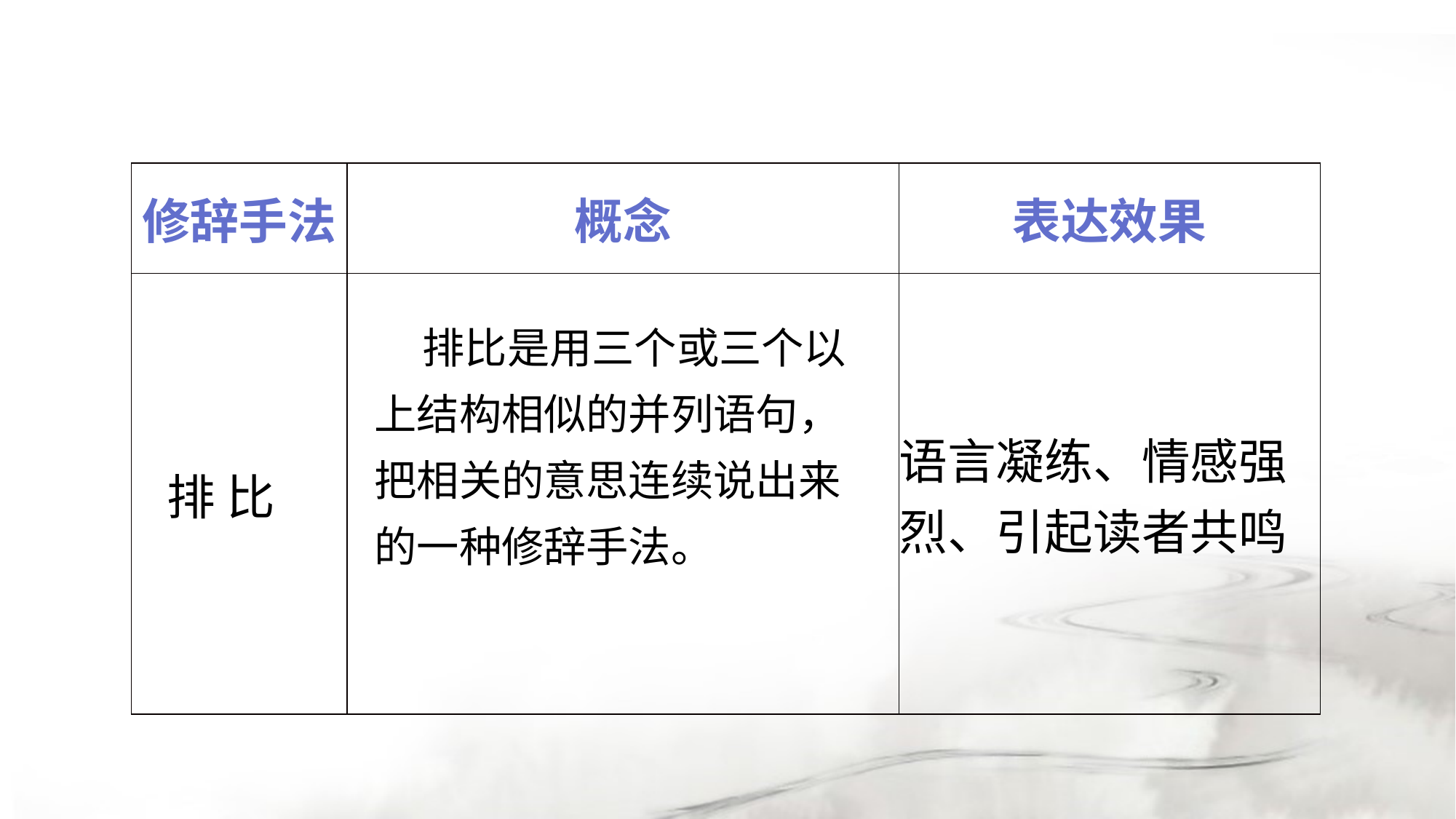

| 修辞手法 | 概念 | 表达效果 |
| --- | --- | --- |
| 排 比 |  | 语言凝练、情感强烈、引起读者共鸣 |
    排比是用三个或三个以上结构相似的并列语句，把相关的意思连续说出来的一种修辞手法。